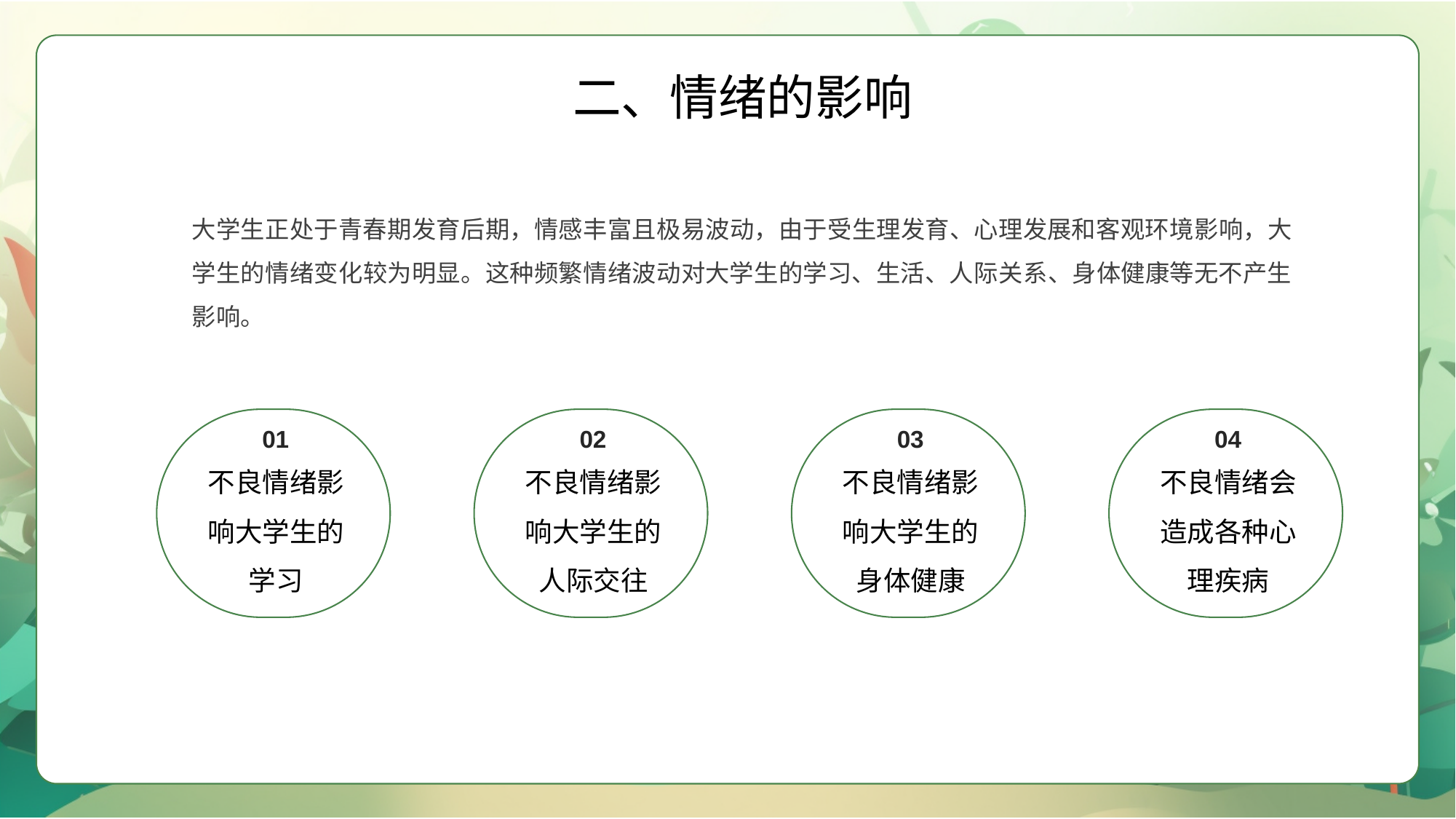

二、情绪的影响
大学生正处于青春期发育后期，情感丰富且极易波动，由于受生理发育、心理发展和客观环境影响，大学生的情绪变化较为明显。这种频繁情绪波动对大学生的学习、生活、人际关系、身体健康等无不产生影响。

01
不良情绪影响大学生的学习

02
不良情绪影响大学生的人际交往

03
不良情绪影响大学生的身体健康

04
不良情绪会造成各种心理疾病